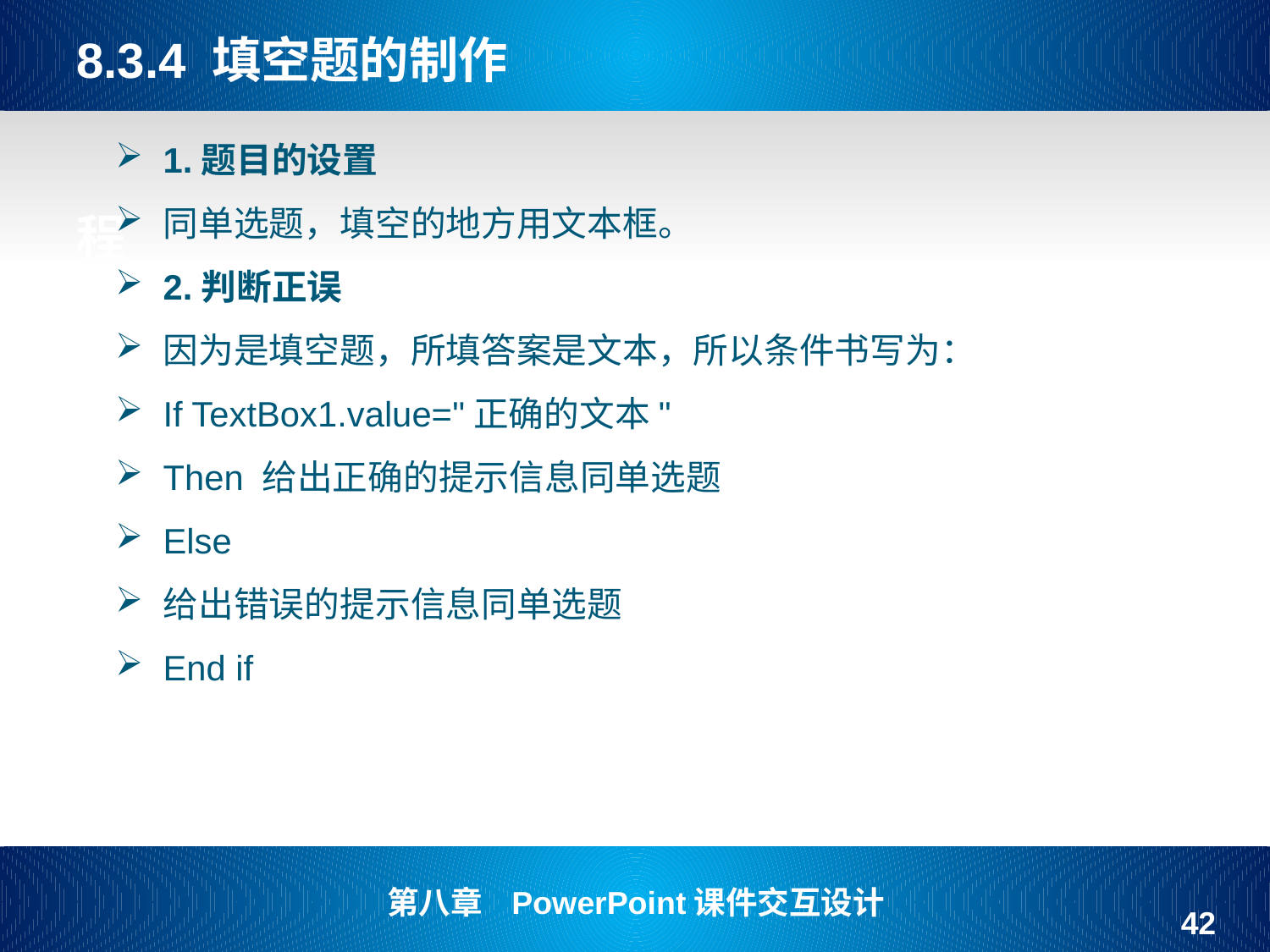

# 8.3.4 填空题的制作   程

1.题目的设置
同单选题，填空的地方用文本框。
2.判断正误
因为是填空题，所填答案是文本，所以条件书写为：
If TextBox1.value="正确的文本"
Then 给出正确的提示信息同单选题
Else
给出错误的提示信息同单选题
End if

42